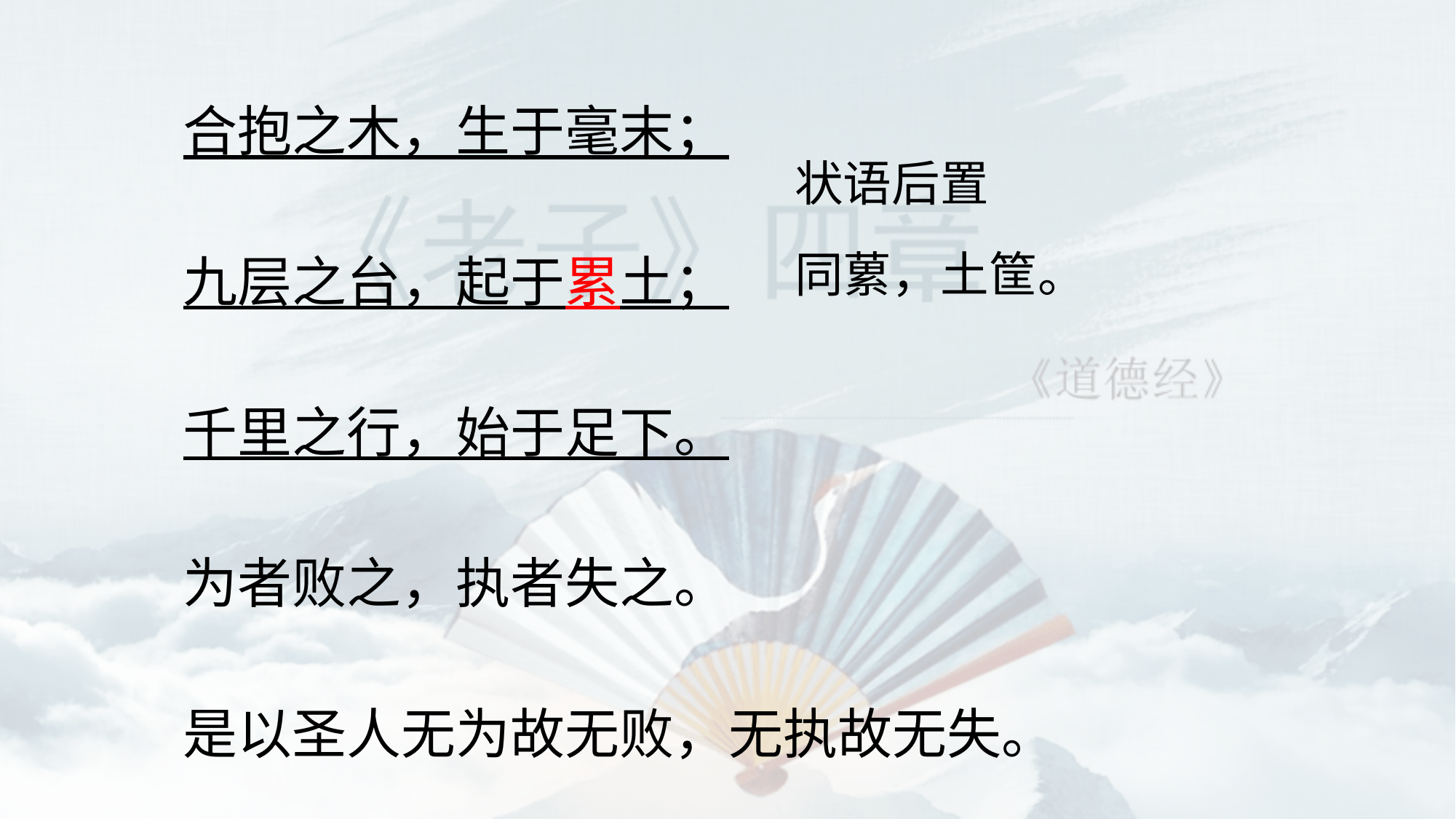

合抱之木，生于毫末；
九层之台，起于累土；
千里之行，始于足下。
为者败之，执者失之。
是以圣人无为故无败，无执故无失。

状语后置
同蔂，土筐。